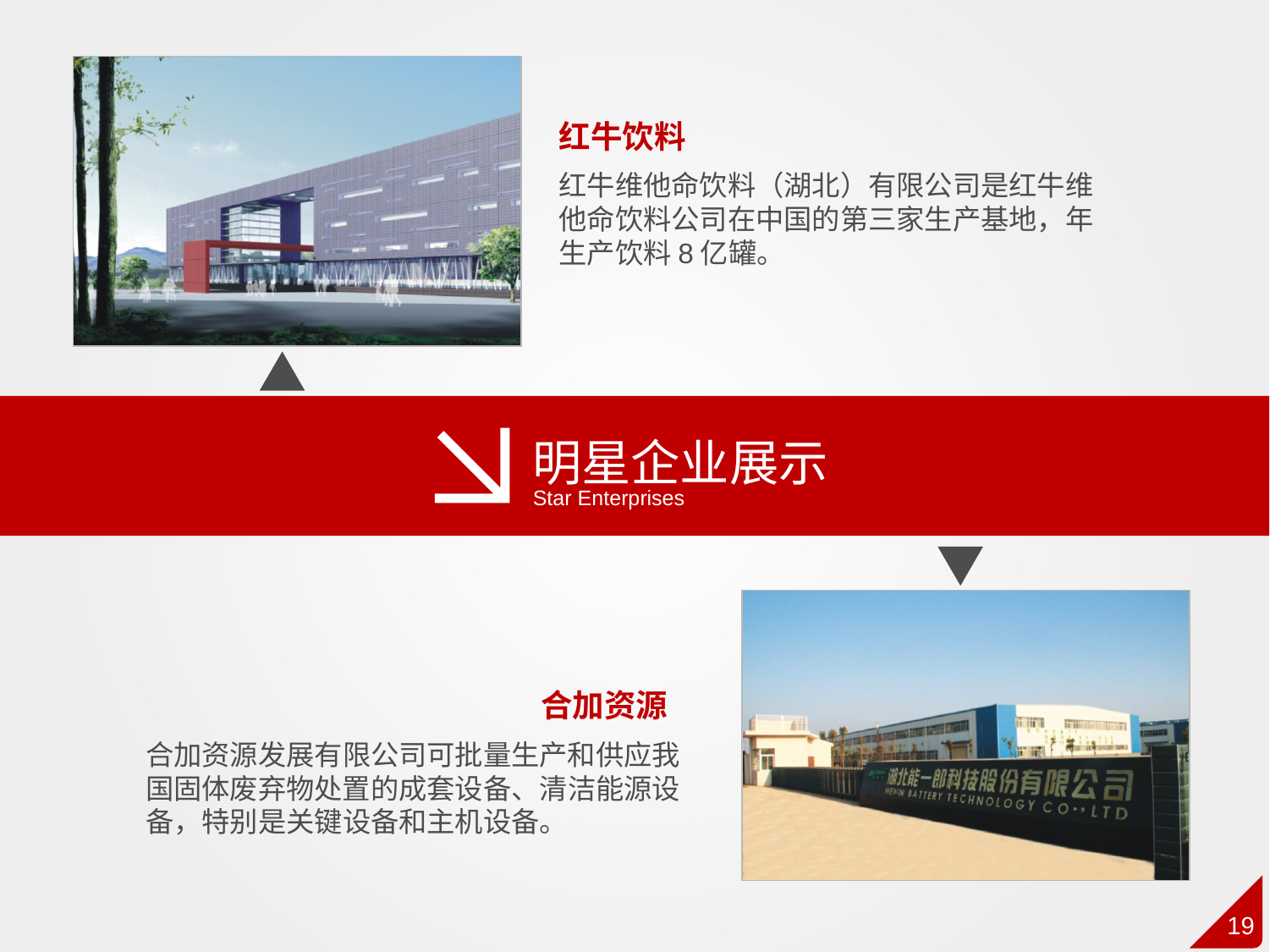

红牛饮料
红牛维他命饮料（湖北）有限公司是红牛维他命饮料公司在中国的第三家生产基地，年生产饮料8亿罐。

明星企业展示

Star Enterprises

合加资源
合加资源发展有限公司可批量生产和供应我国固体废弃物处置的成套设备、清洁能源设备，特别是关键设备和主机设备。